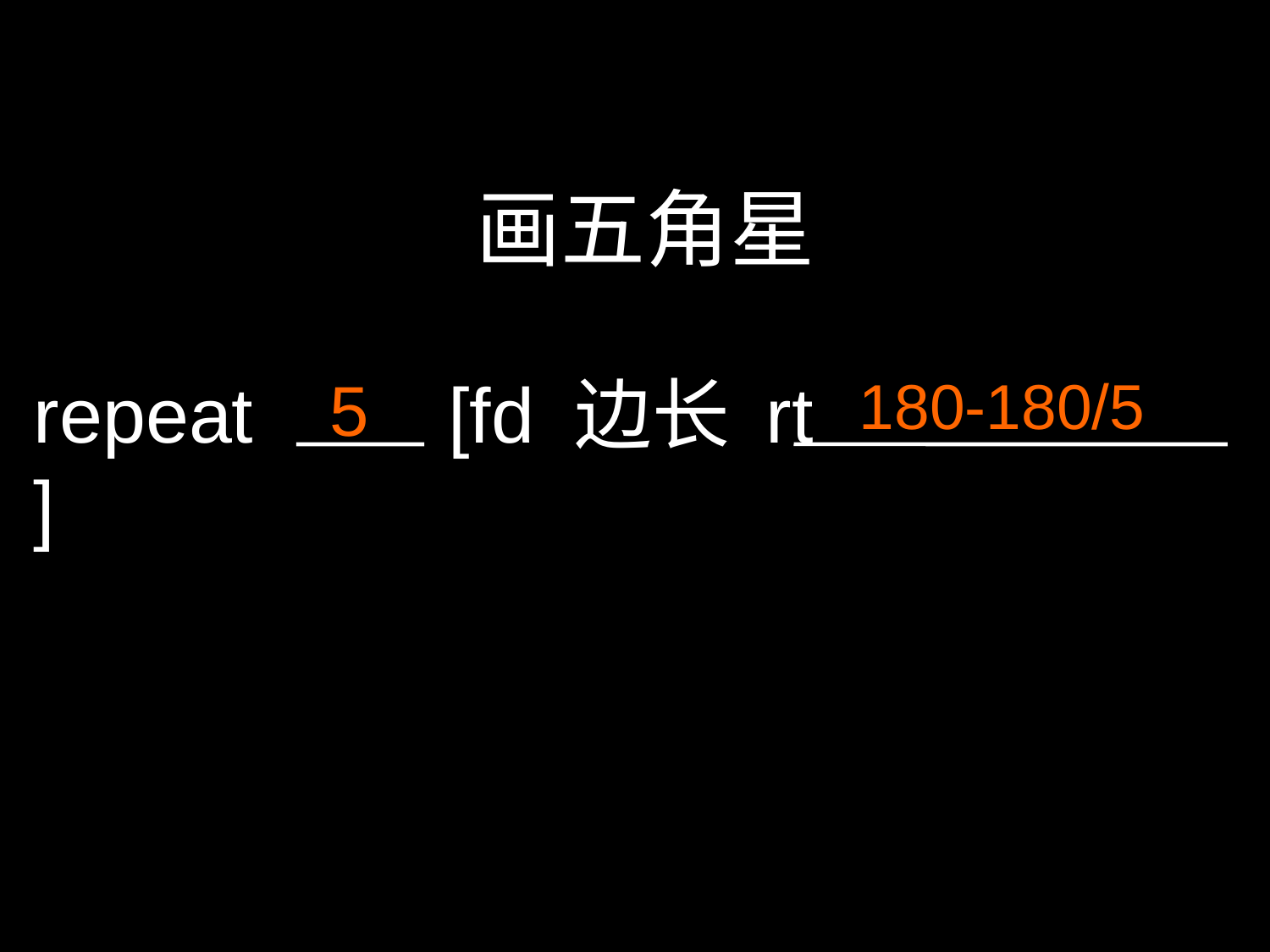

画五角星
repeat         [fd 边长 rt                     ]

5
   180-180/5